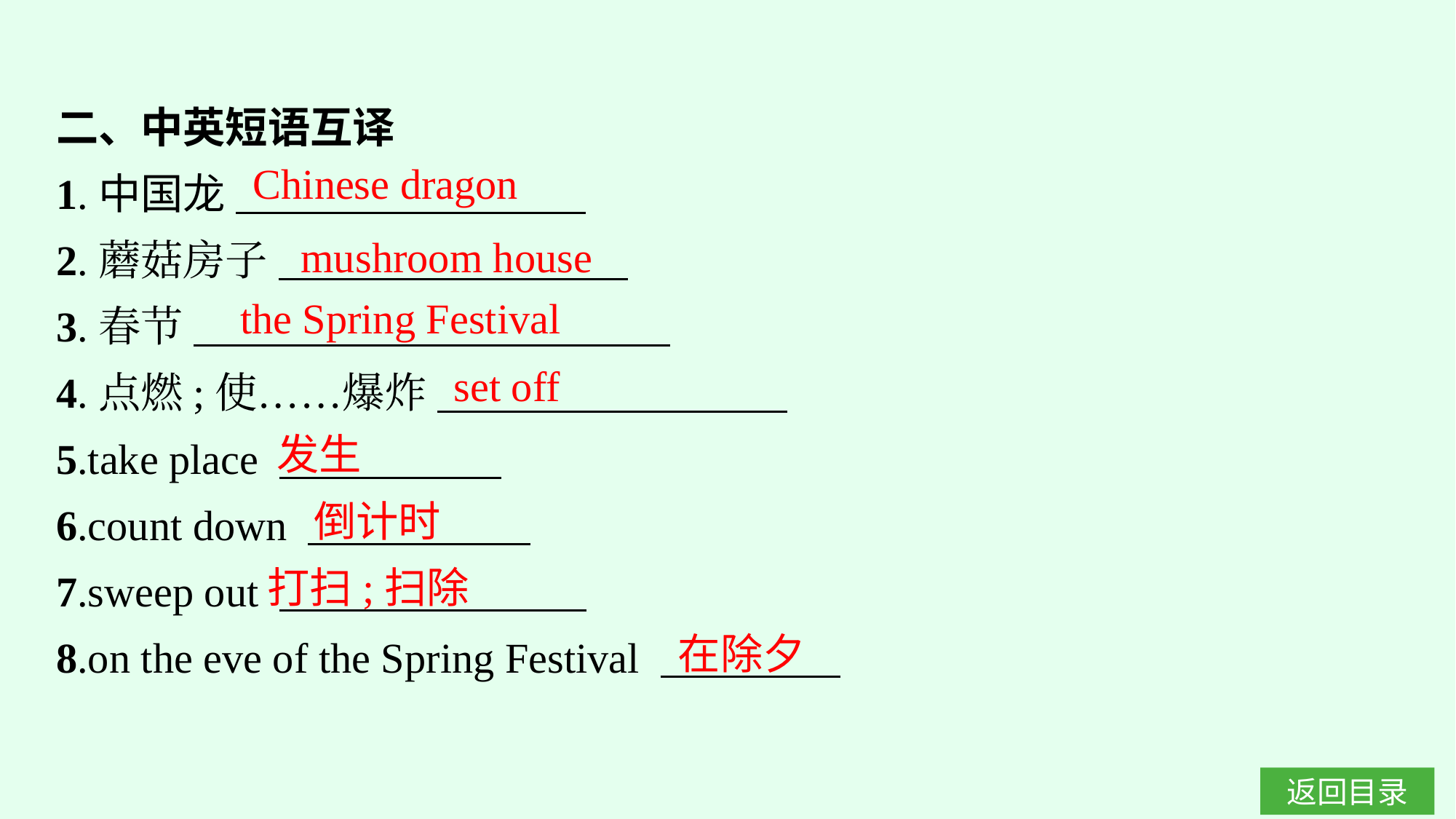

二、中英短语互译
1.中国龙
2.蘑菇房子
3.春节
4.点燃;使……爆炸
5.take place
6.count down
7.sweep out
8.on the eve of the Spring Festival
Chinese dragon
mushroom house
the Spring Festival
set off
发生
倒计时
打扫;扫除
在除夕